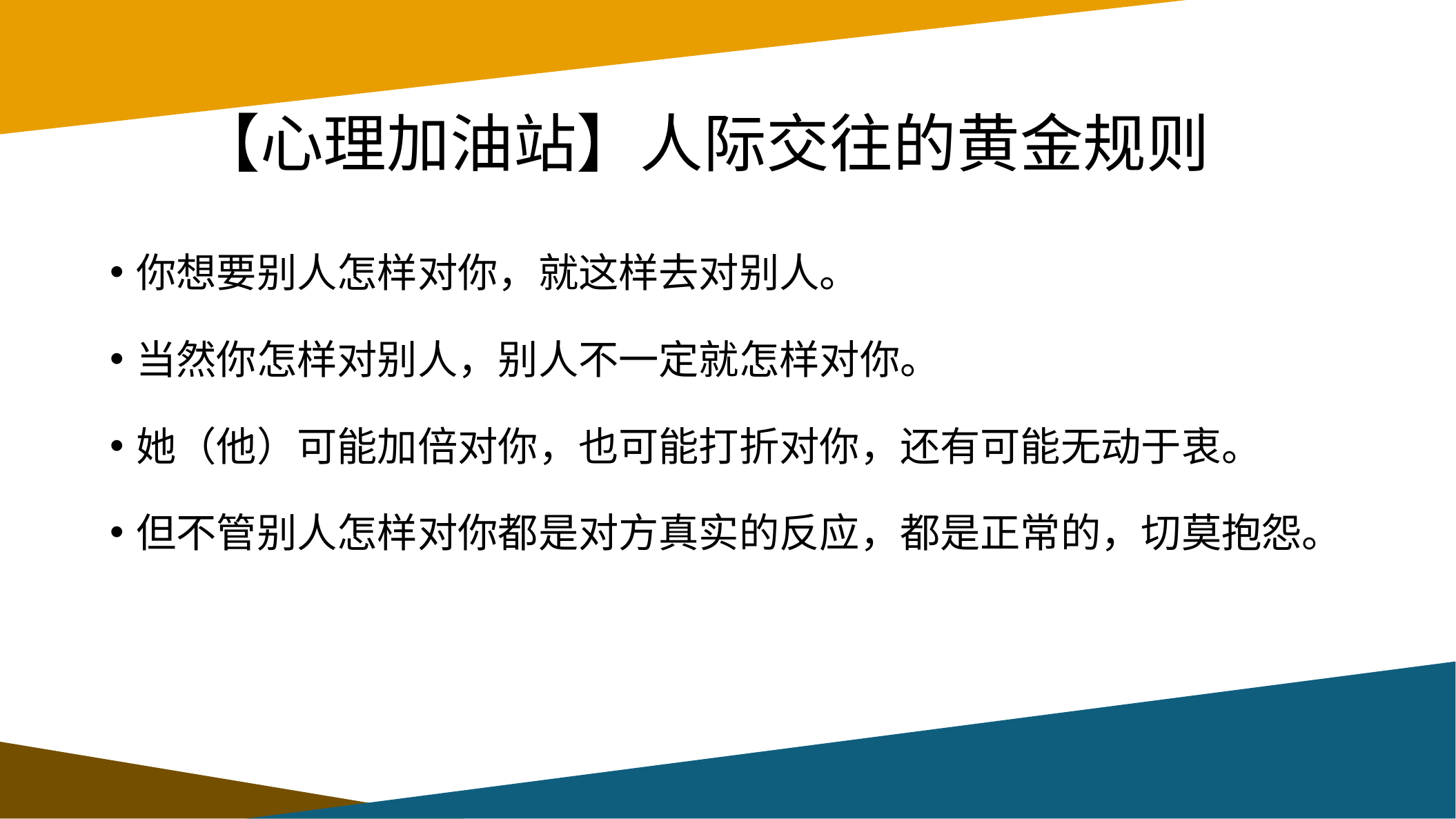

# 【心理加油站】人际交往的黄金规则
你想要别人怎样对你，就这样去对别人。
当然你怎样对别人，别人不一定就怎样对你。
她（他）可能加倍对你，也可能打折对你，还有可能无动于衷。
但不管别人怎样对你都是对方真实的反应，都是正常的，切莫抱怨。